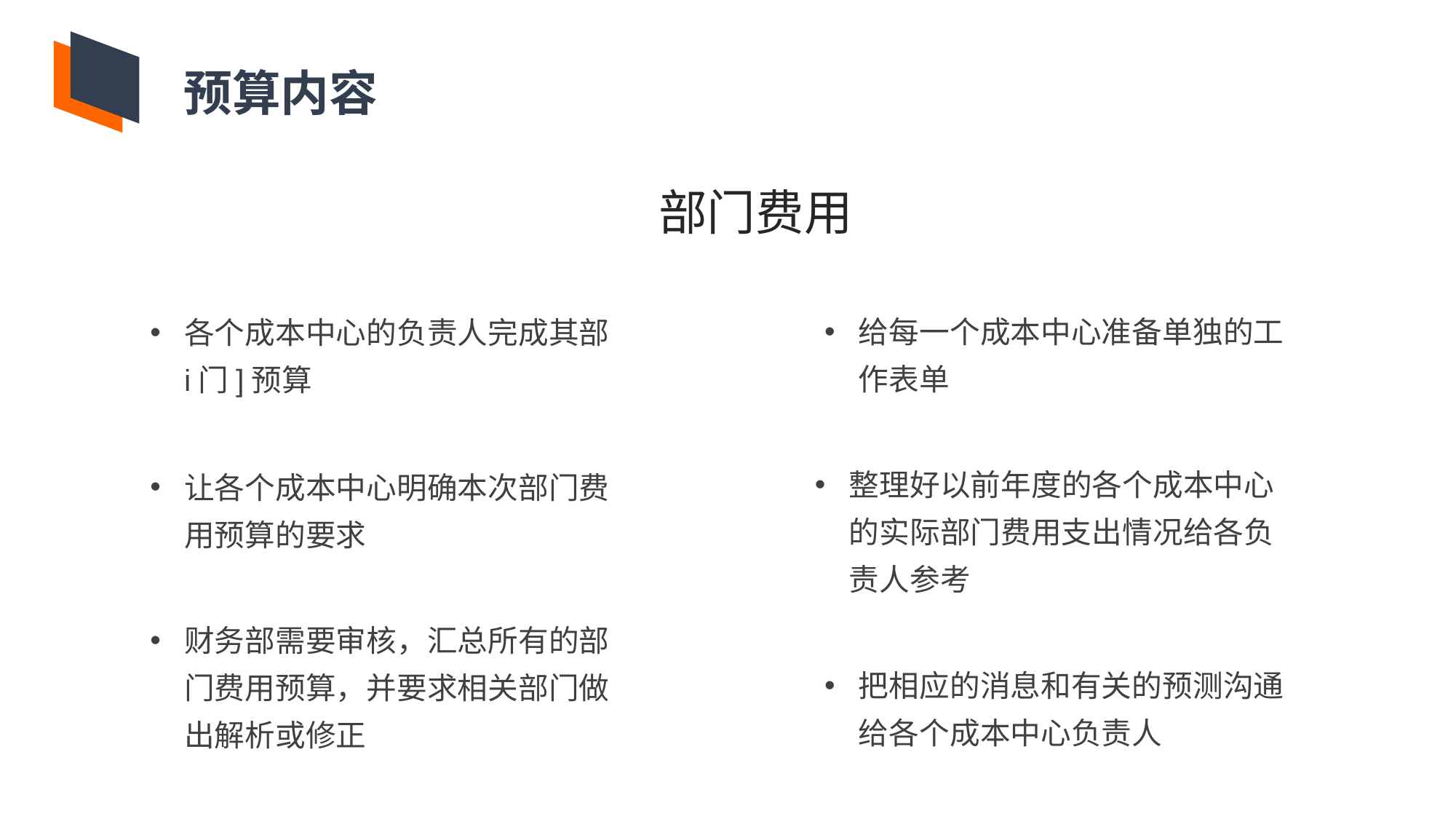

预算内容
部门费用
给每一个成本中心准备单独的工作表单
各个成本中心的负责人完成其部i门]预算
整理好以前年度的各个成本中心的实际部门费用支出情况给各负责人参考
让各个成本中心明确本次部门费用预算的要求
财务部需要审核，汇总所有的部门费用预算，并要求相关部门做出解析或修正
把相应的消息和有关的预测沟通给各个成本中心负责人